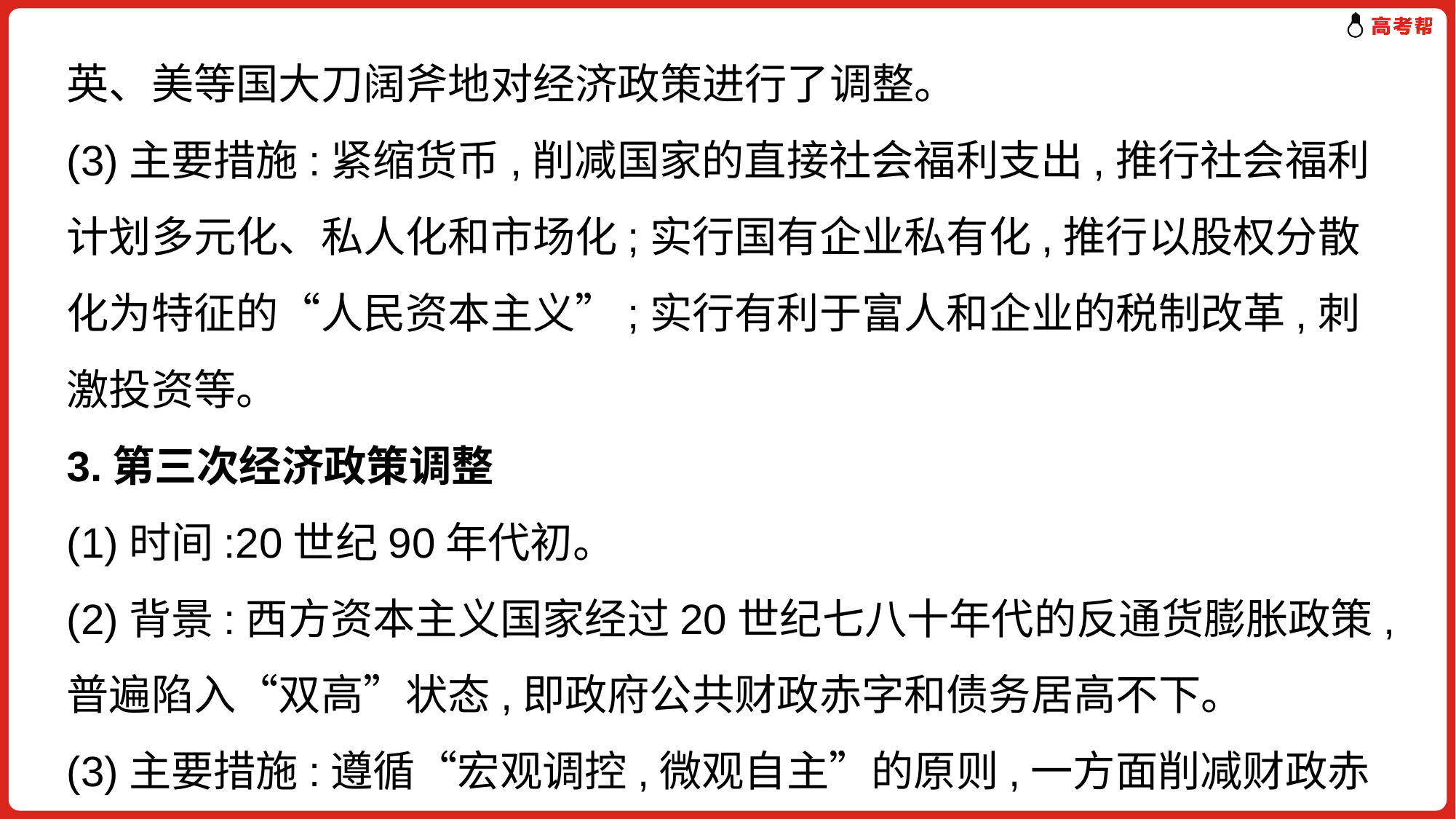

英、美等国大刀阔斧地对经济政策进行了调整。
(3)主要措施:紧缩货币,削减国家的直接社会福利支出,推行社会福利计划多元化、私人化和市场化;实行国有企业私有化,推行以股权分散化为特征的“人民资本主义”;实行有利于富人和企业的税制改革,刺激投资等。
3.第三次经济政策调整
(1)时间:20世纪90年代初。
(2)背景:西方资本主义国家经过20世纪七八十年代的反通货膨胀政策,普遍陷入“双高”状态,即政府公共财政赤字和债务居高不下。
(3)主要措施:遵循“宏观调控,微观自主”的原则,一方面削减财政赤字,减少政府开支,另一方面调整税收,降低利率,以此来刺激消费与投资。其